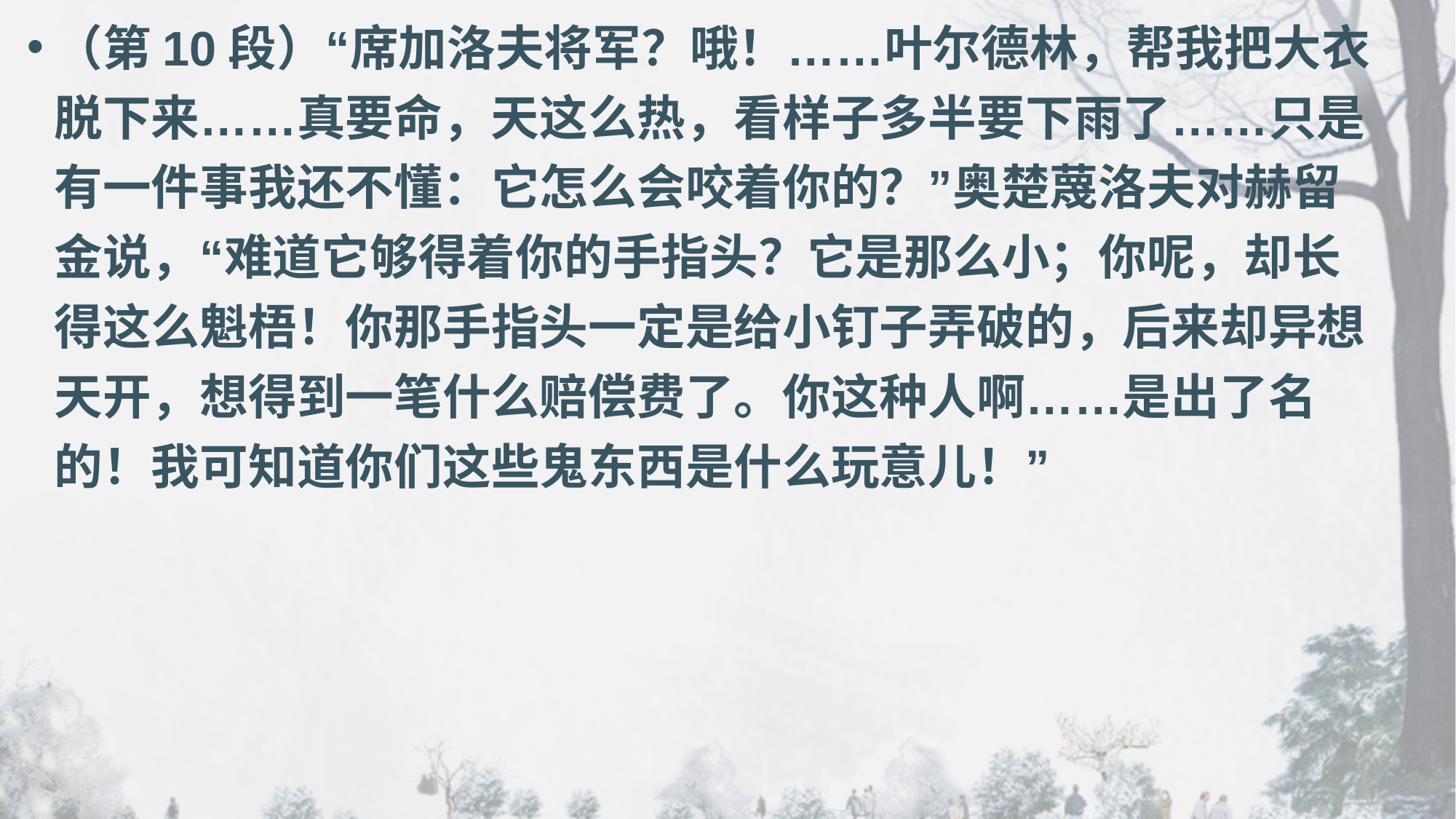

（第10段）“席加洛夫将军？哦！……叶尔德林，帮我把大衣脱下来……真要命，天这么热，看样子多半要下雨了……只是有一件事我还不懂：它怎么会咬着你的？”奥楚蔑洛夫对赫留金说，“难道它够得着你的手指头？它是那么小；你呢，却长得这么魁梧！你那手指头一定是给小钉子弄破的，后来却异想天开，想得到一笔什么赔偿费了。你这种人啊……是出了名的！我可知道你们这些鬼东西是什么玩意儿！”